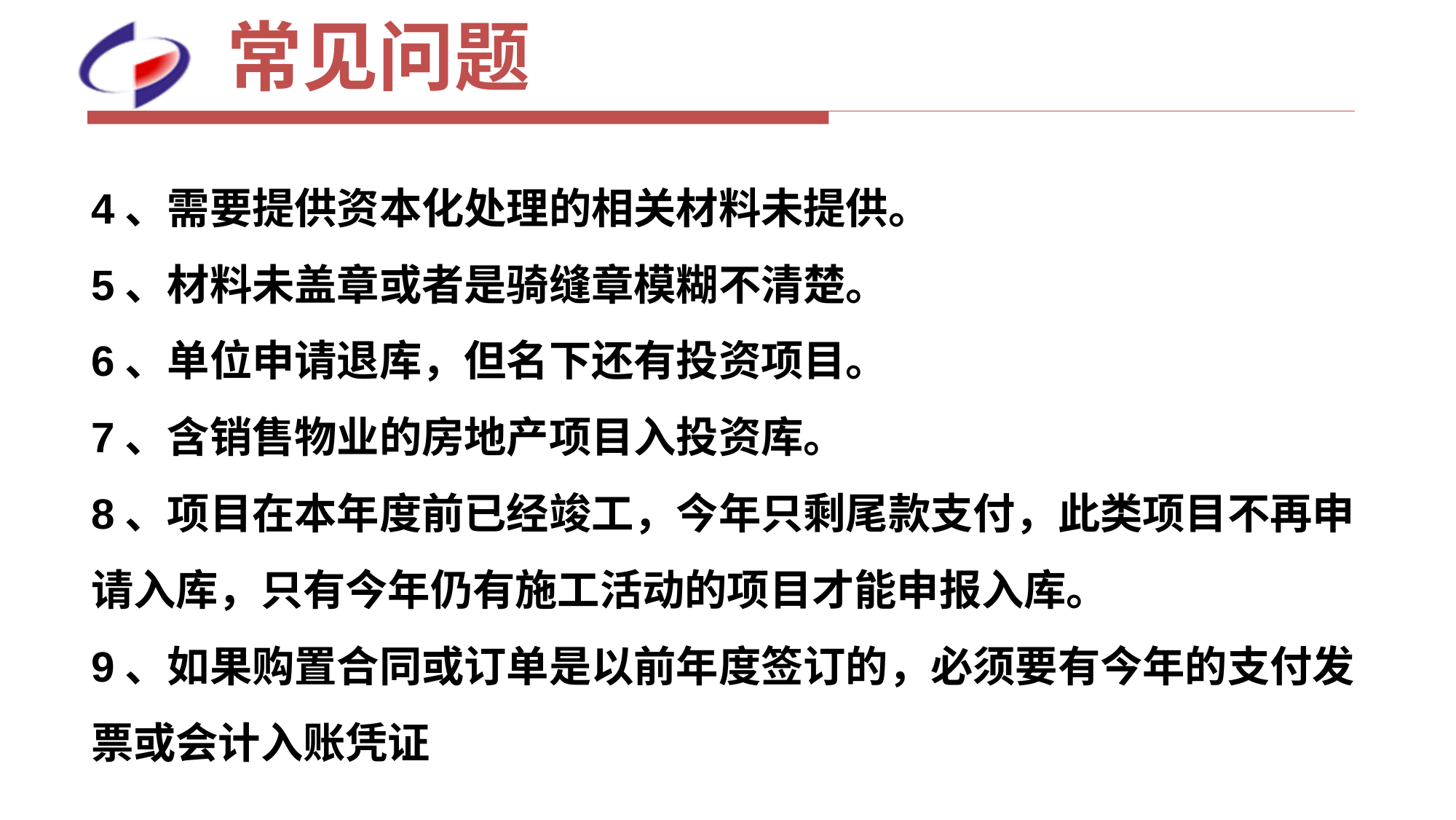

# 常见问题
4、需要提供资本化处理的相关材料未提供。
5、材料未盖章或者是骑缝章模糊不清楚。
6、单位申请退库，但名下还有投资项目。
7、含销售物业的房地产项目入投资库。
8、项目在本年度前已经竣工，今年只剩尾款支付，此类项目不再申请入库，只有今年仍有施工活动的项目才能申报入库。
9、如果购置合同或订单是以前年度签订的，必须要有今年的支付发票或会计入账凭证